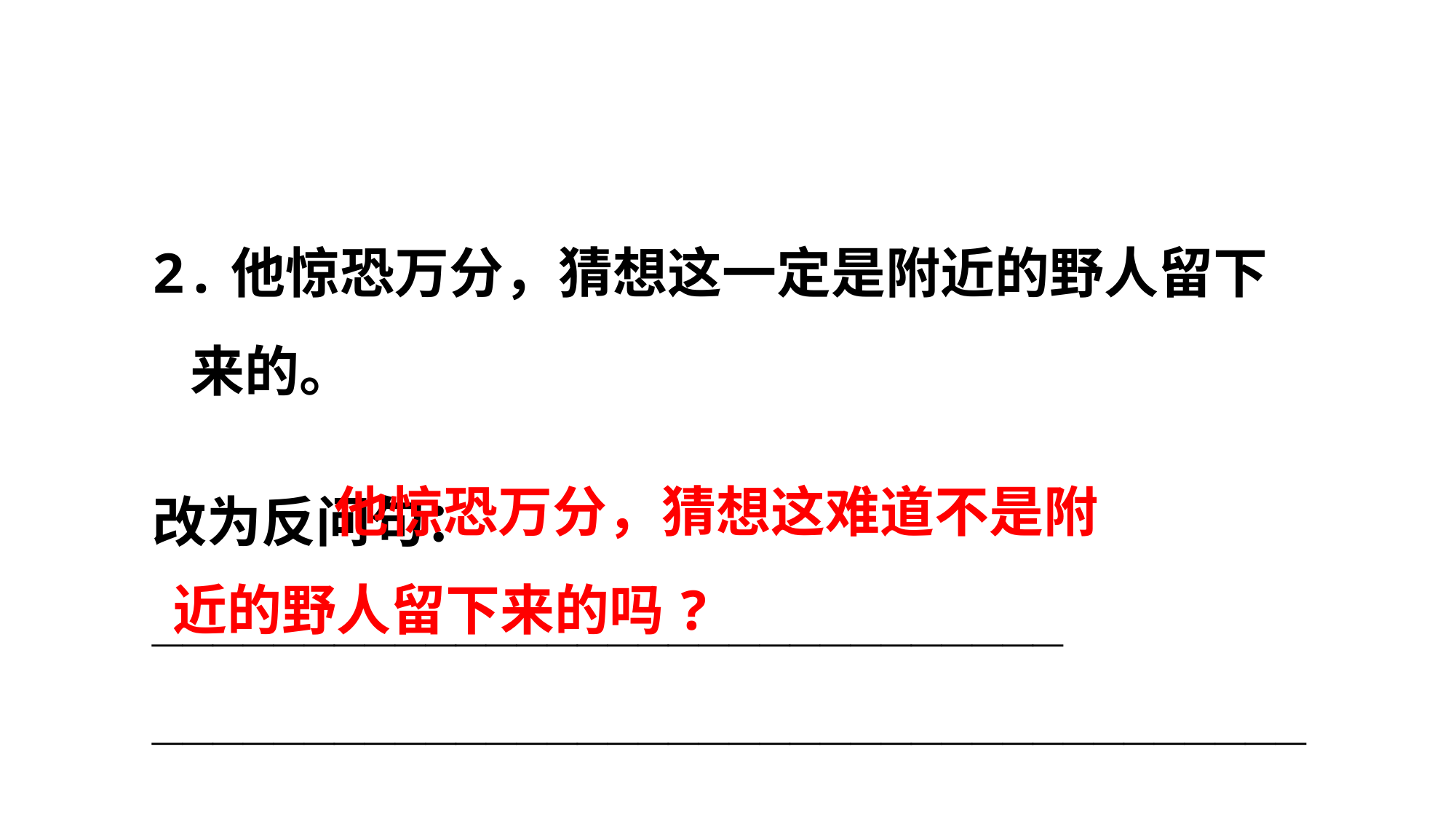

2.他惊恐万分，猜想这一定是附近的野人留下
  来的。
            他惊恐万分，猜想这难道不是附
近的野人留下来的吗?
改为反问句：______________________________
__________________________________________